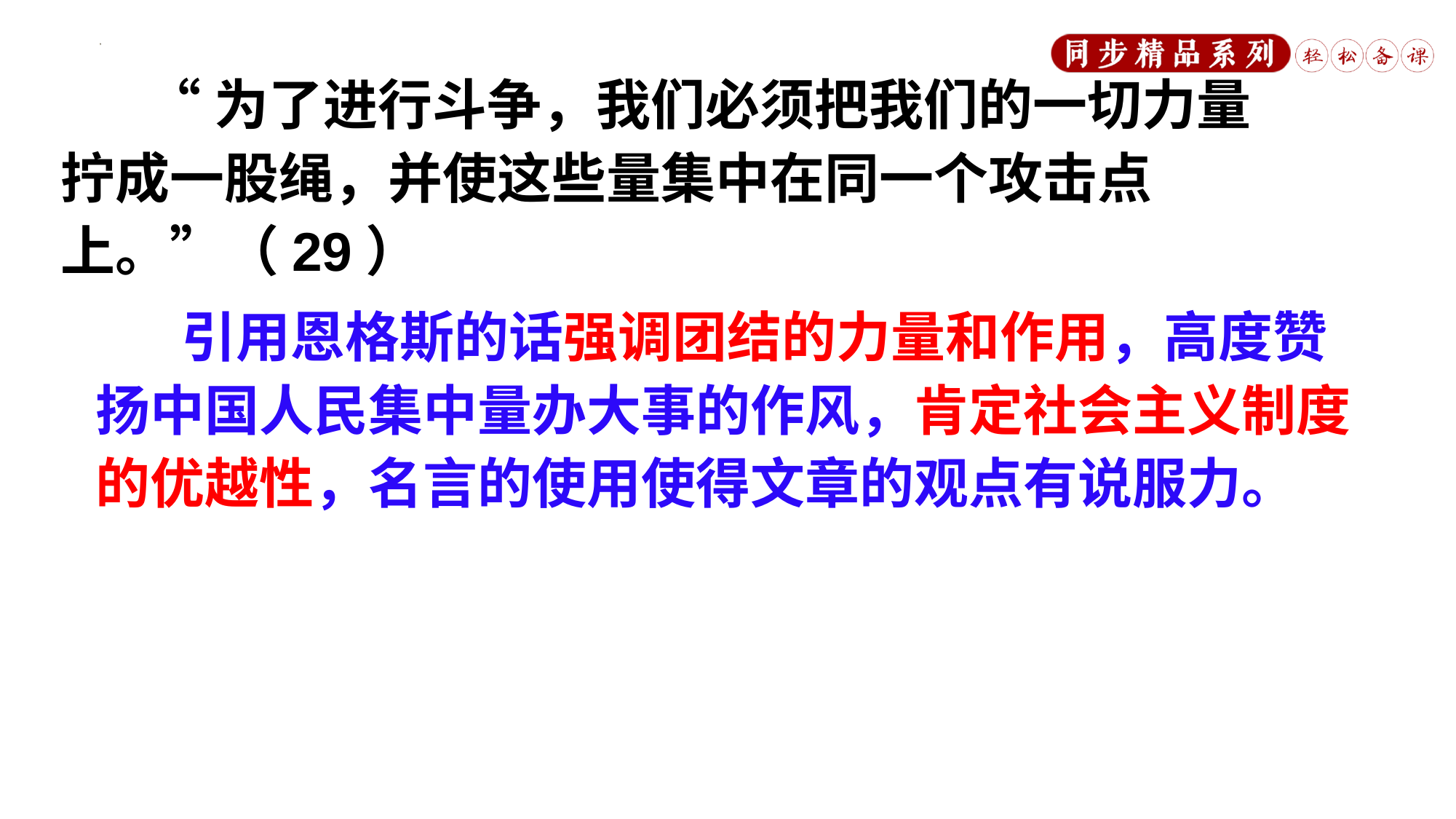

“为了进行斗争，我们必须把我们的一切力量拧成一股绳，并使这些量集中在同一个攻击点上。”（29）
引用恩格斯的话强调团结的力量和作用，高度赞扬中国人民集中量办大事的作风，肯定社会主义制度的优越性，名言的使用使得文章的观点有说服力。